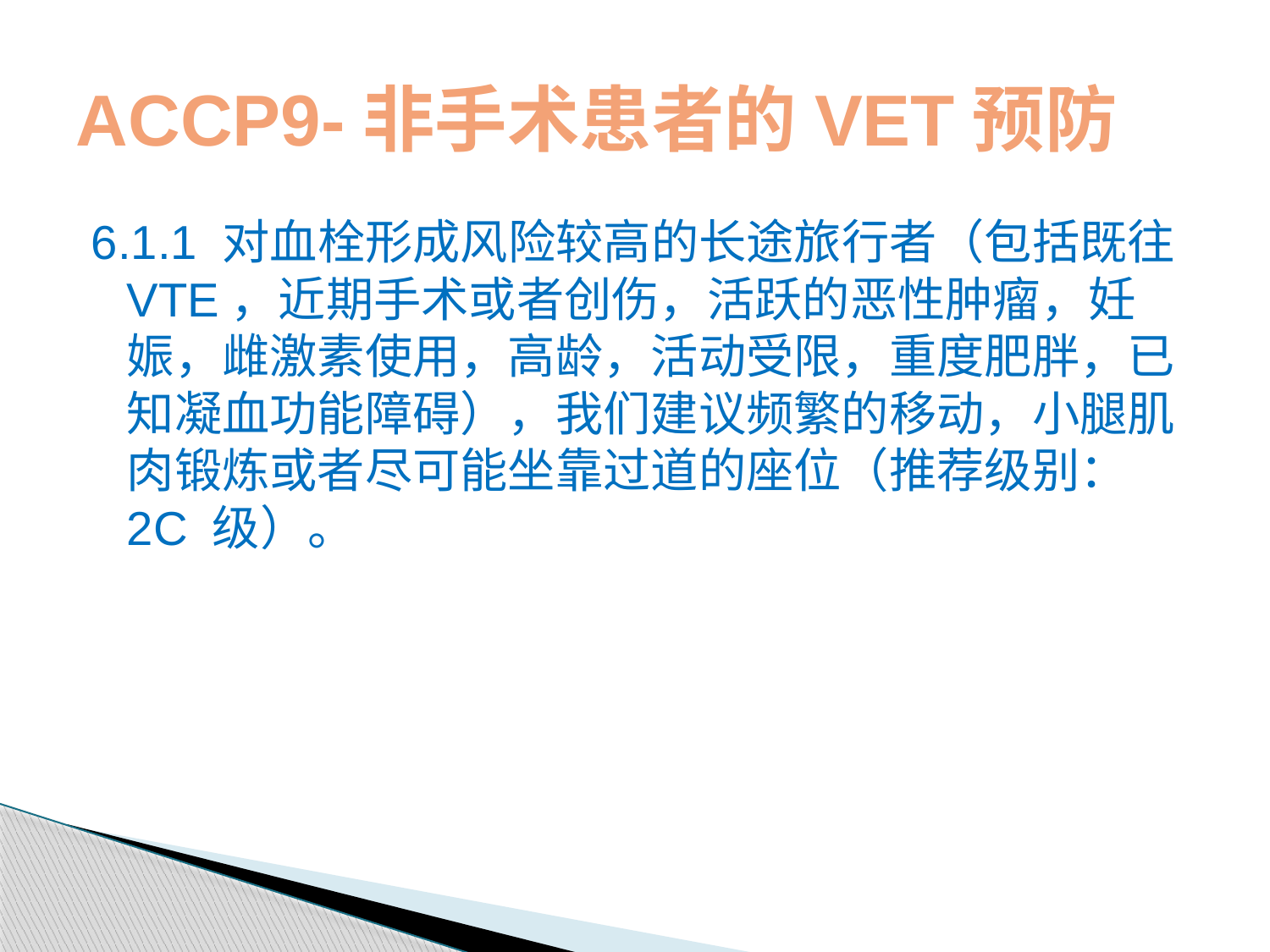

# ACCP9-非手术患者的VET预防
6.1.1 对血栓形成风险较高的长途旅行者（包括既往VTE，近期手术或者创伤，活跃的恶性肿瘤，妊娠，雌激素使用，高龄，活动受限，重度肥胖，已知凝血功能障碍），我们建议频繁的移动，小腿肌肉锻炼或者尽可能坐靠过道的座位（推荐级别：2C 级）。